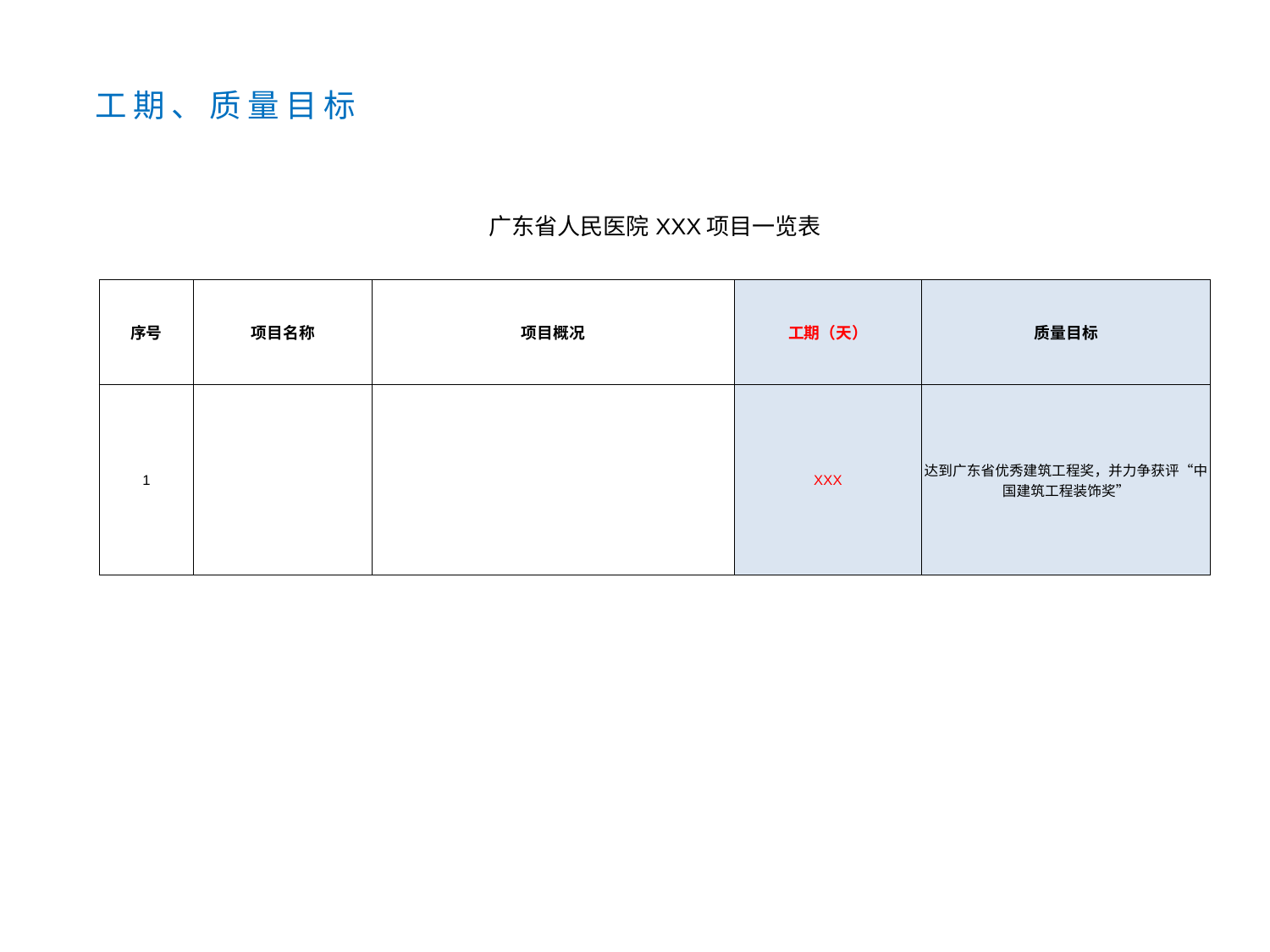

工期、质量目标
| 广东省人民医院XXX项目一览表 |  |  |  |  |
| --- | --- | --- | --- | --- |
| 序号 | 项目名称 | 项目概况 | 工期（天） | 质量目标 |
| 1 |  |  | XXX | 达到广东省优秀建筑工程奖，并力争获评“中国建筑工程装饰奖” |